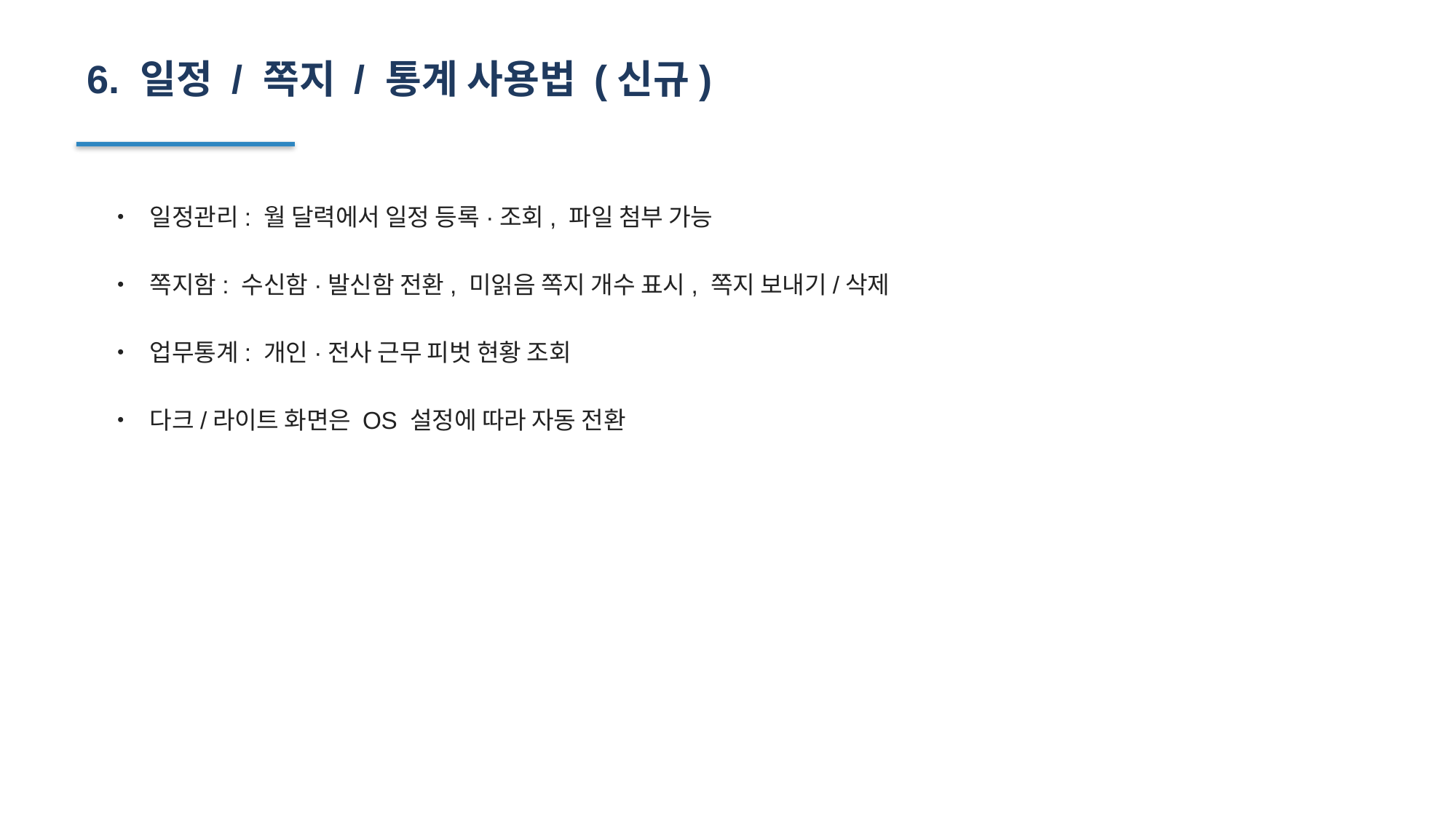

6. 일정 / 쪽지 / 통계 사용법 (신규)

•  일정관리: 월 달력에서 일정 등록·조회, 파일 첨부 가능
•  쪽지함: 수신함·발신함 전환, 미읽음 쪽지 개수 표시, 쪽지 보내기/삭제
•  업무통계: 개인·전사 근무 피벗 현황 조회
•  다크/라이트 화면은 OS 설정에 따라 자동 전환